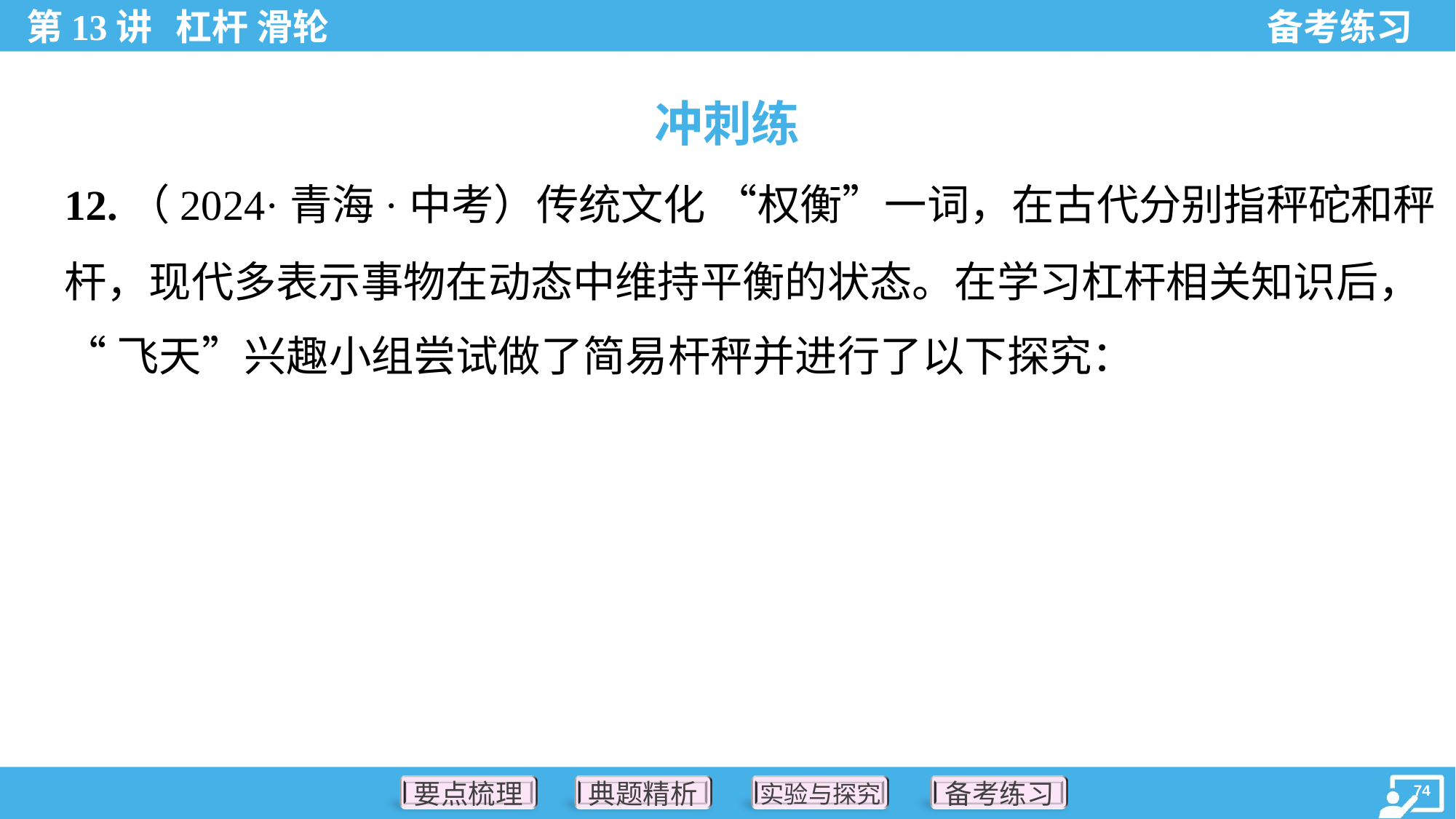

冲刺练
12.（2024·青海·中考）传统文化 “权衡”一词，在古代分别指秤砣和秤
杆，现代多表示事物在动态中维持平衡的状态。在学习杠杆相关知识后，
“飞天”兴趣小组尝试做了简易杆秤并进行了以下探究：